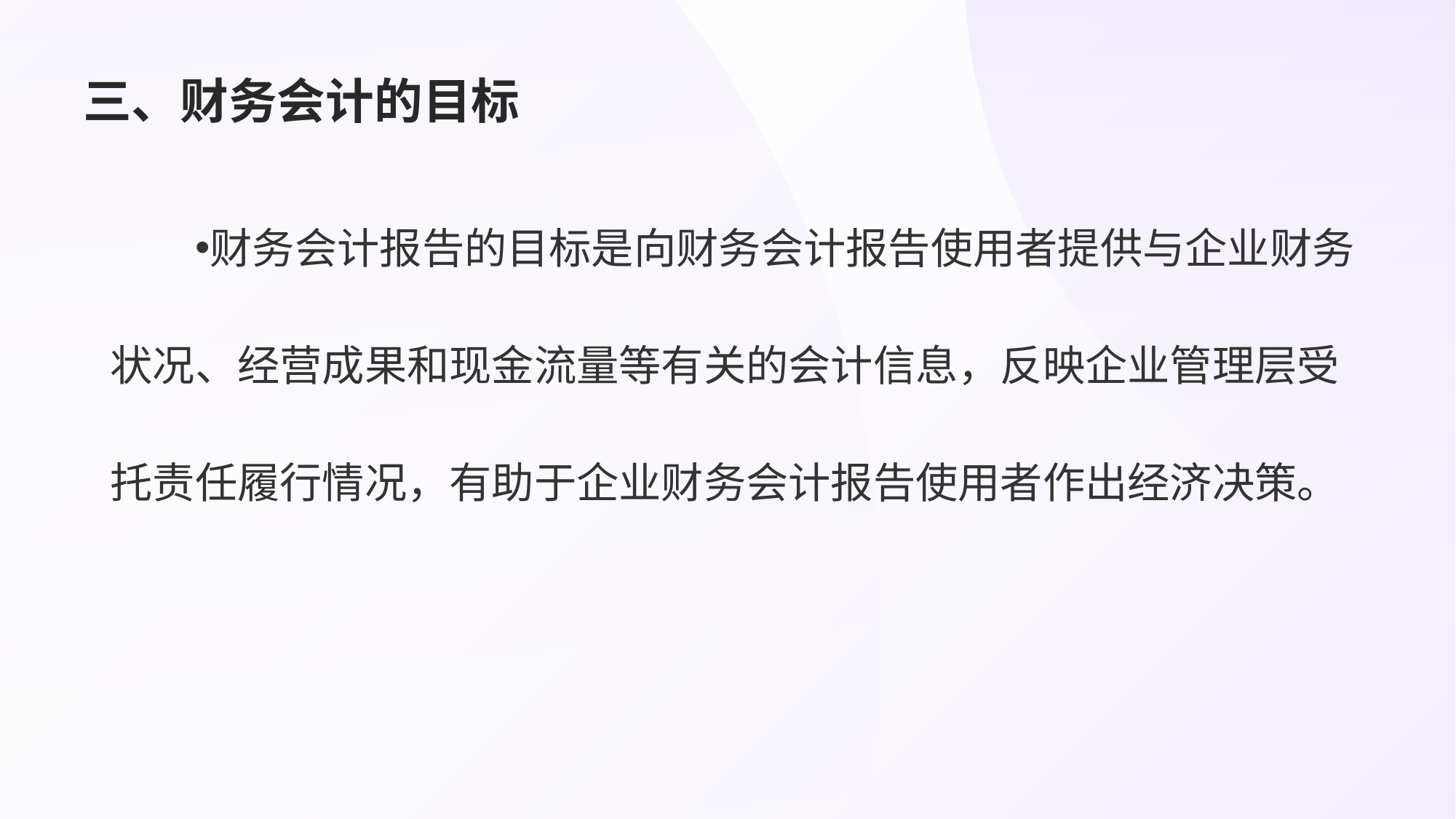

# 三、财务会计的目标
财务会计报告的目标是向财务会计报告使用者提供与企业财务状况、经营成果和现金流量等有关的会计信息，反映企业管理层受托责任履行情况，有助于企业财务会计报告使用者作出经济决策。